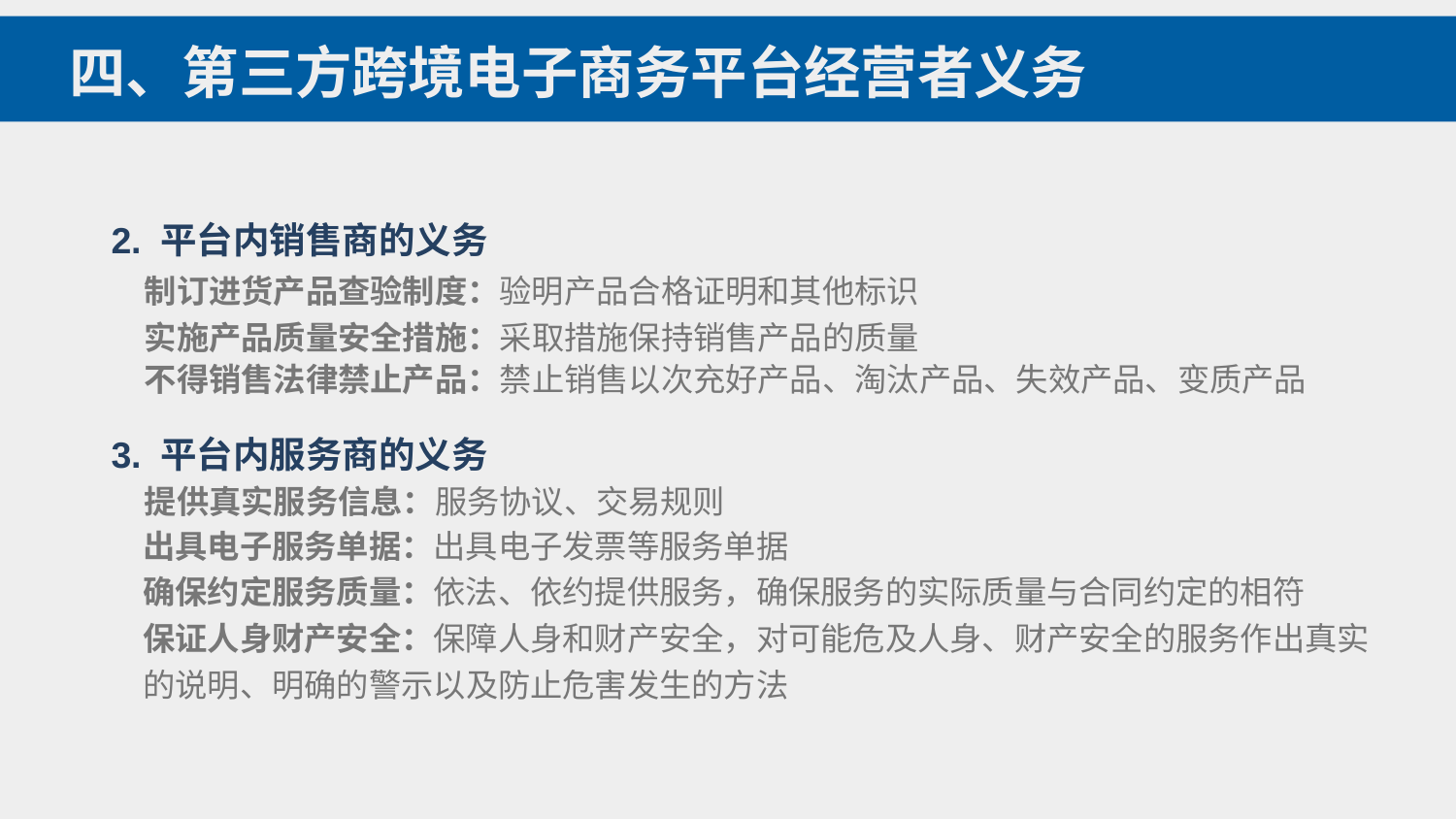

四、第三方跨境电子商务平台经营者义务
2. 平台内销售商的义务
制订进货产品查验制度：验明产品合格证明和其他标识
实施产品质量安全措施：采取措施保持销售产品的质量
不得销售法律禁止产品：禁止销售以次充好产品、淘汰产品、失效产品、变质产品
3. 平台内服务商的义务
提供真实服务信息：服务协议、交易规则
出具电子服务单据：出具电子发票等服务单据
确保约定服务质量：依法、依约提供服务，确保服务的实际质量与合同约定的相符
保证人身财产安全：保障人身和财产安全，对可能危及人身、财产安全的服务作出真实的说明、明确的警示以及防止危害发生的方法